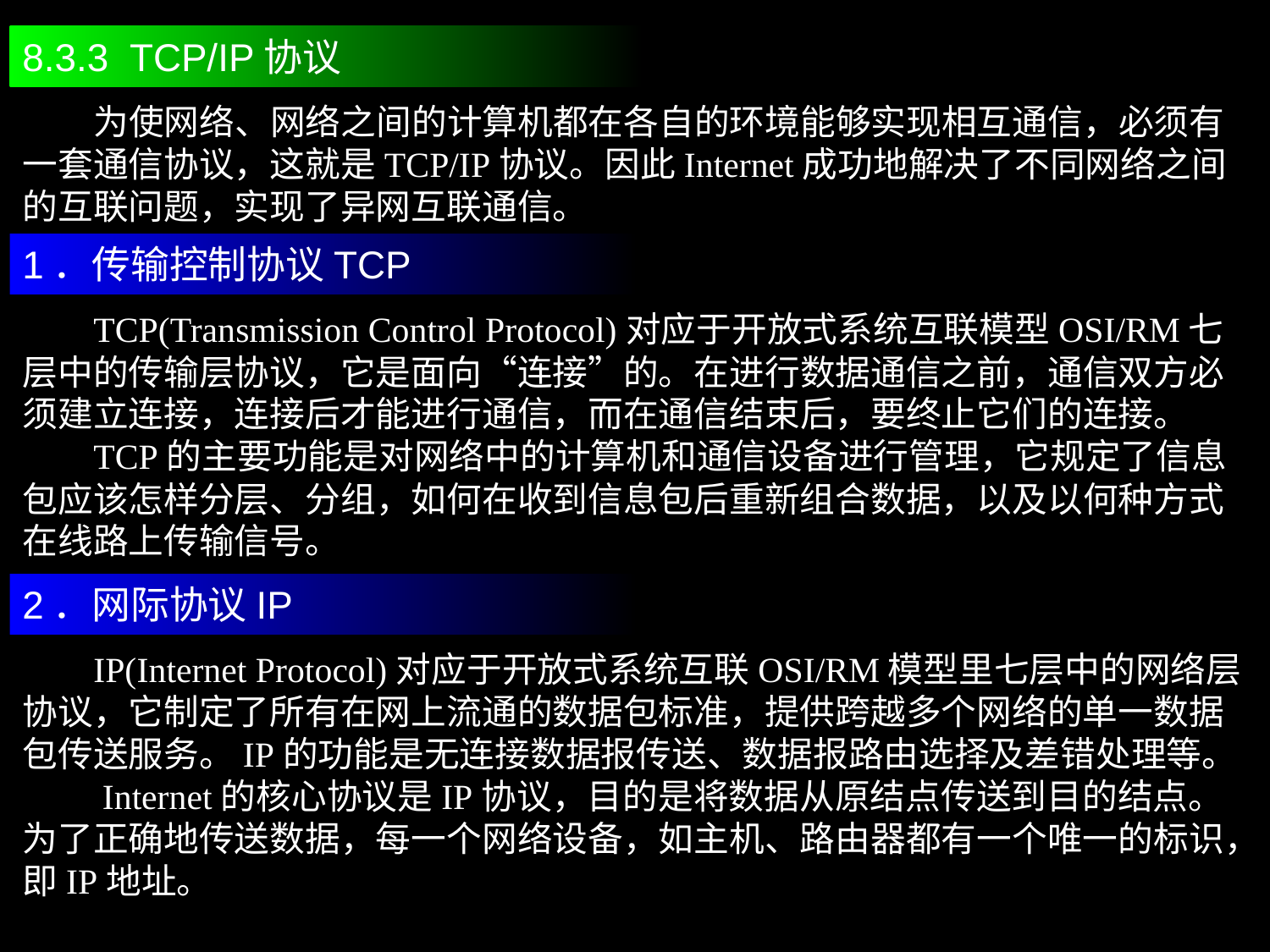

8.3.3  TCP/IP协议
        为使网络、网络之间的计算机都在各自的环境能够实现相互通信，必须有一套通信协议，这就是TCP/IP协议。因此Internet成功地解决了不同网络之间的互联问题，实现了异网互联通信。
1．传输控制协议TCP
        TCP(Transmission Control Protocol)对应于开放式系统互联模型OSI/RM七层中的传输层协议，它是面向“连接”的。在进行数据通信之前，通信双方必须建立连接，连接后才能进行通信，而在通信结束后，要终止它们的连接。
        TCP的主要功能是对网络中的计算机和通信设备进行管理，它规定了信息包应该怎样分层、分组，如何在收到信息包后重新组合数据，以及以何种方式在线路上传输信号。
2．网际协议IP
        IP(Internet Protocol)对应于开放式系统互联OSI/RM模型里七层中的网络层协议，它制定了所有在网上流通的数据包标准，提供跨越多个网络的单一数据包传送服务。IP的功能是无连接数据报传送、数据报路由选择及差错处理等。
         Internet的核心协议是IP协议，目的是将数据从原结点传送到目的结点。为了正确地传送数据，每一个网络设备，如主机、路由器都有一个唯一的标识，即IP地址。